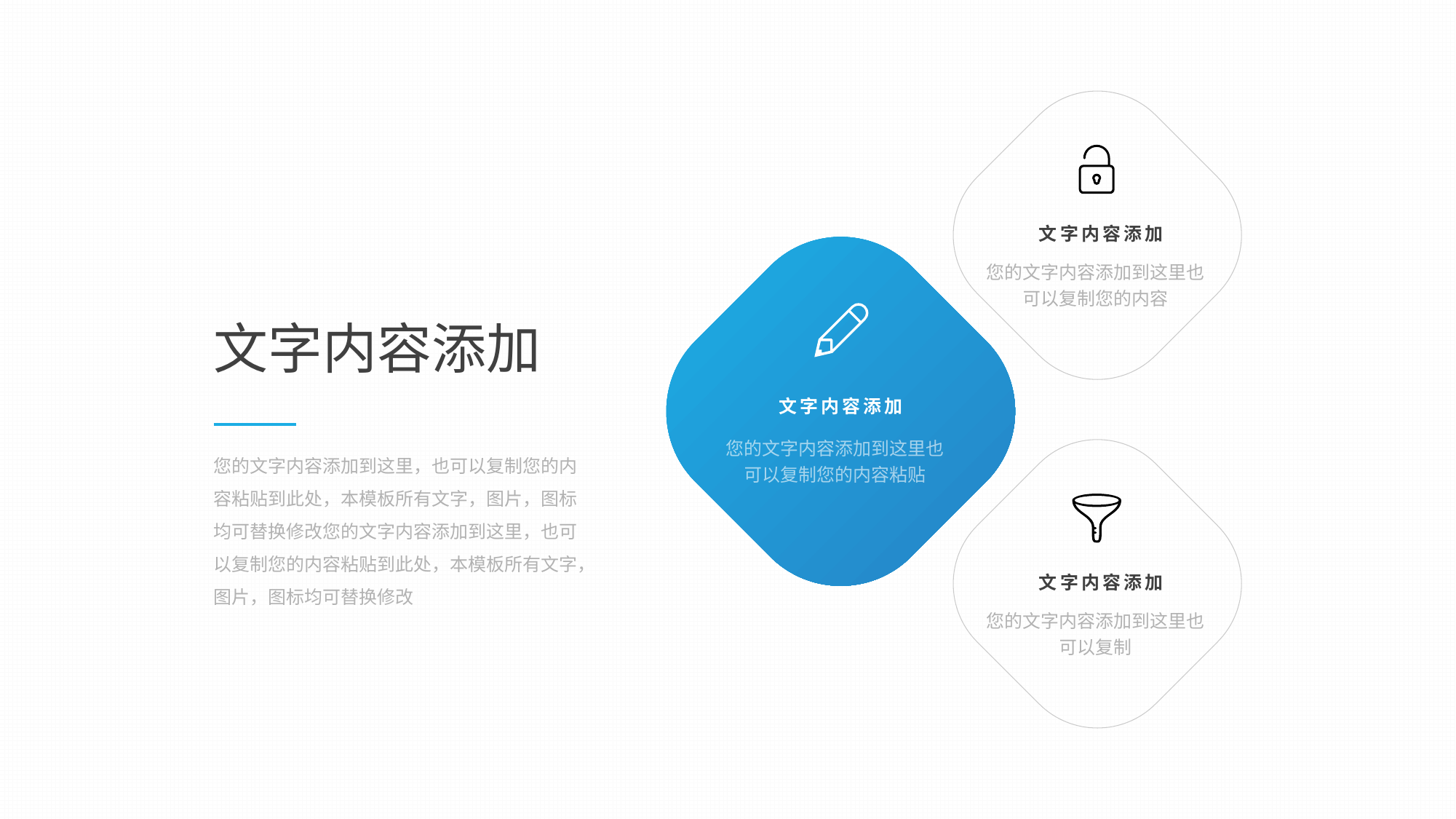

文字内容添加

您的文字内容添加到这里也可以复制您的内容

文字内容添加
您的文字内容添加到这里也可以复制您的内容粘贴

文字内容添加
您的文字内容添加到这里也可以复制
文字内容添加
您的文字内容添加到这里，也可以复制您的内容粘贴到此处，本模板所有文字，图片，图标均可替换修改您的文字内容添加到这里，也可以复制您的内容粘贴到此处，本模板所有文字，图片，图标均可替换修改